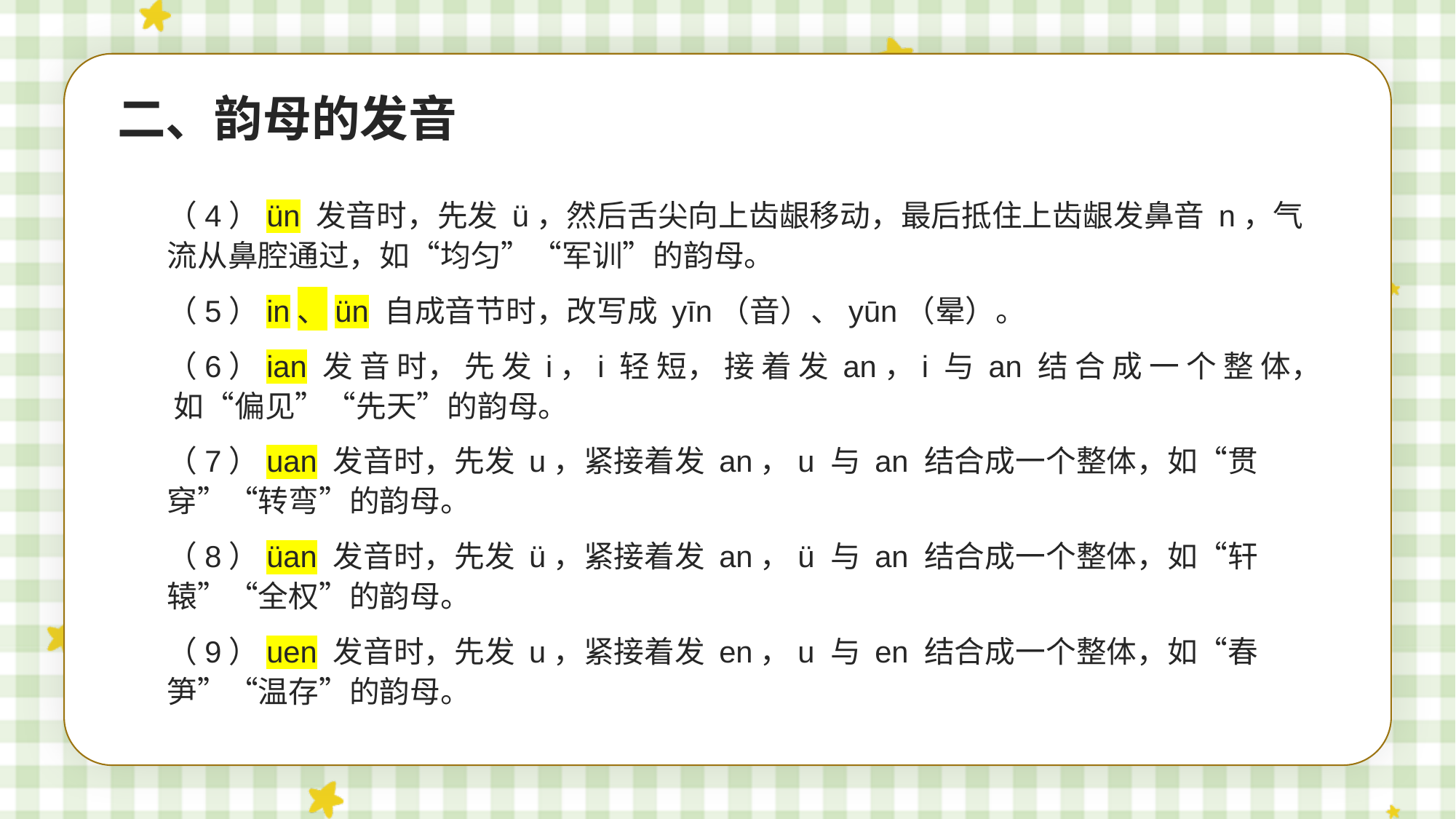

二、韵母的发音
（4）ün 发音时，先发 ü，然后舌尖向上齿龈移动，最后抵住上齿龈发鼻音 n，气流从鼻腔通过，如“均匀”“军训”的韵母。
（5）in、ün 自成音节时，改写成 yīn（音）、yūn（晕）。
（6）ian 发 音 时， 先 发 i，i 轻 短， 接 着 发 an，i 与 an 结 合 成 一 个 整 体， 如“偏见”“先天”的韵母。
（7）uan 发音时，先发 u，紧接着发 an，u 与 an 结合成一个整体，如“贯穿”“转弯”的韵母。
（8）üan 发音时，先发 ü，紧接着发 an，ü 与 an 结合成一个整体，如“轩辕”“全权”的韵母。
（9）uen 发音时，先发 u，紧接着发 en，u 与 en 结合成一个整体，如“春笋”“温存”的韵母。